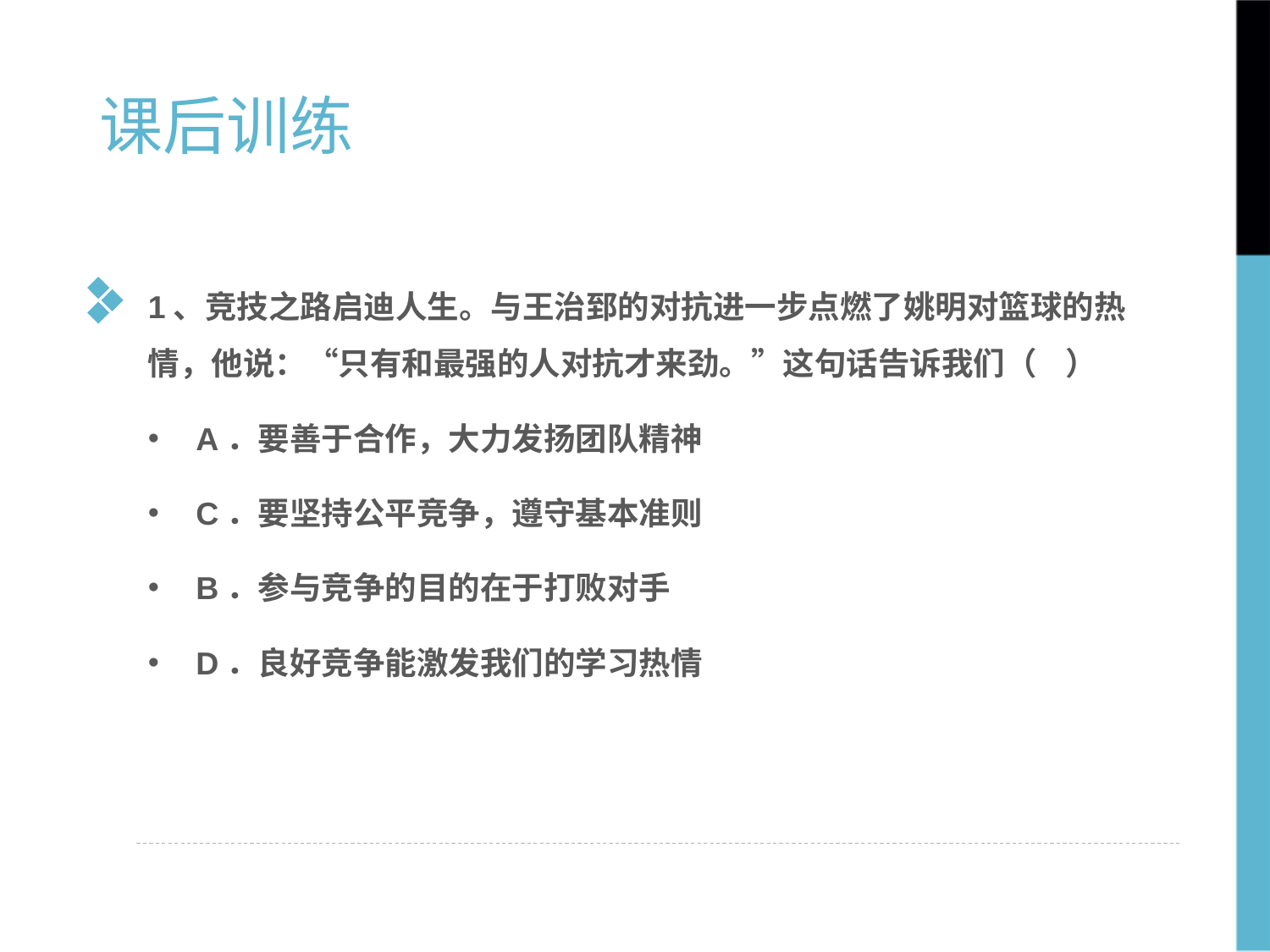

课后训练
1、竞技之路启迪人生。与王治郅的对抗进一步点燃了姚明对篮球的热情，他说：“只有和最强的人对抗才来劲。”这句话告诉我们（    ）
A．要善于合作，大力发扬团队精神
C．要坚持公平竞争，遵守基本准则
B．参与竞争的目的在于打败对手
D．良好竞争能激发我们的学习热情